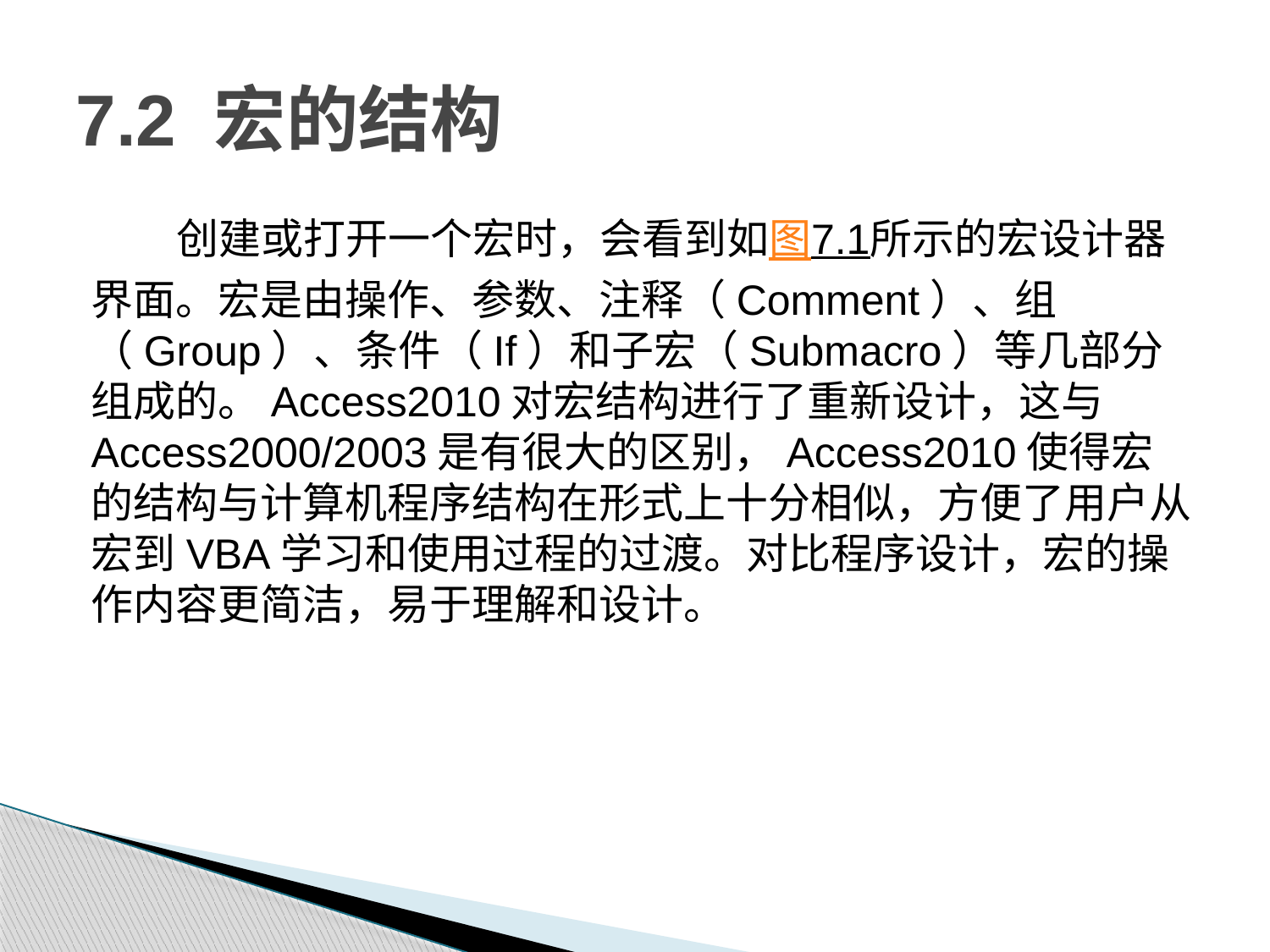

# 7.2 宏的结构
创建或打开一个宏时，会看到如图7.1所示的宏设计器界面。宏是由操作、参数、注释（Comment）、组（Group）、条件（If）和子宏（Submacro）等几部分组成的。Access2010对宏结构进行了重新设计，这与Access2000/2003是有很大的区别，Access2010使得宏的结构与计算机程序结构在形式上十分相似，方便了用户从宏到VBA学习和使用过程的过渡。对比程序设计，宏的操作内容更简洁，易于理解和设计。